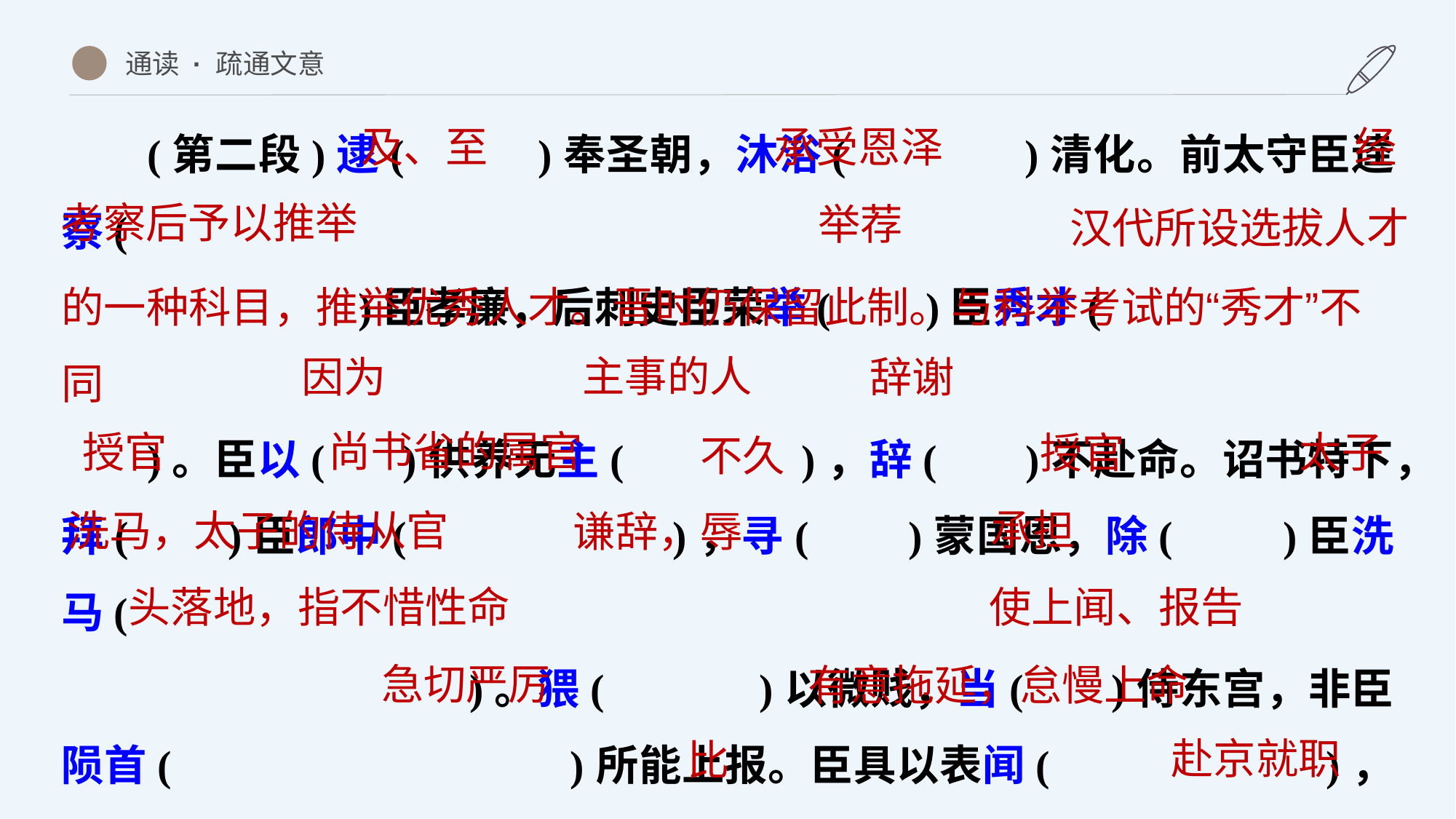

通读 · 疏通文意

(第二段)逮(            )奉圣朝，沐浴(                )清化。前太守臣逵察(
                    )臣孝廉，后刺史臣荣举(         )臣秀才(

)。臣以(       )供养无主(                )，辞(        )不赴命。诏书特下，拜(         )臣郎中(                        )，寻(         )蒙国恩，除(          )臣洗马(
                             )。猥(              )以微贱，当(        )侍东宫，非臣陨首(                                    )所能上报。臣具以表闻(                         )，辞不就职。诏书切峻(              )，责臣逋慢(                                  )；郡县逼迫，催臣上道；州司临门，急于(    )星火。臣欲奉诏奔驰(                  )，
经
及、至
承受恩泽
考察后予以推举
举荐
汉代所设选拔人才
的一种科目，推举优秀人才。晋时仍保留此制。与科举考试的“秀才”不同
主事的人
辞谢
因为
尚书省的属官
太子
授官
授官
不久
承担
洗马，太子的侍从官
谦辞，辱
头落地，指不惜性命
使上闻、报告
急切严厉
有意拖延，怠慢上命
赴京就职
比